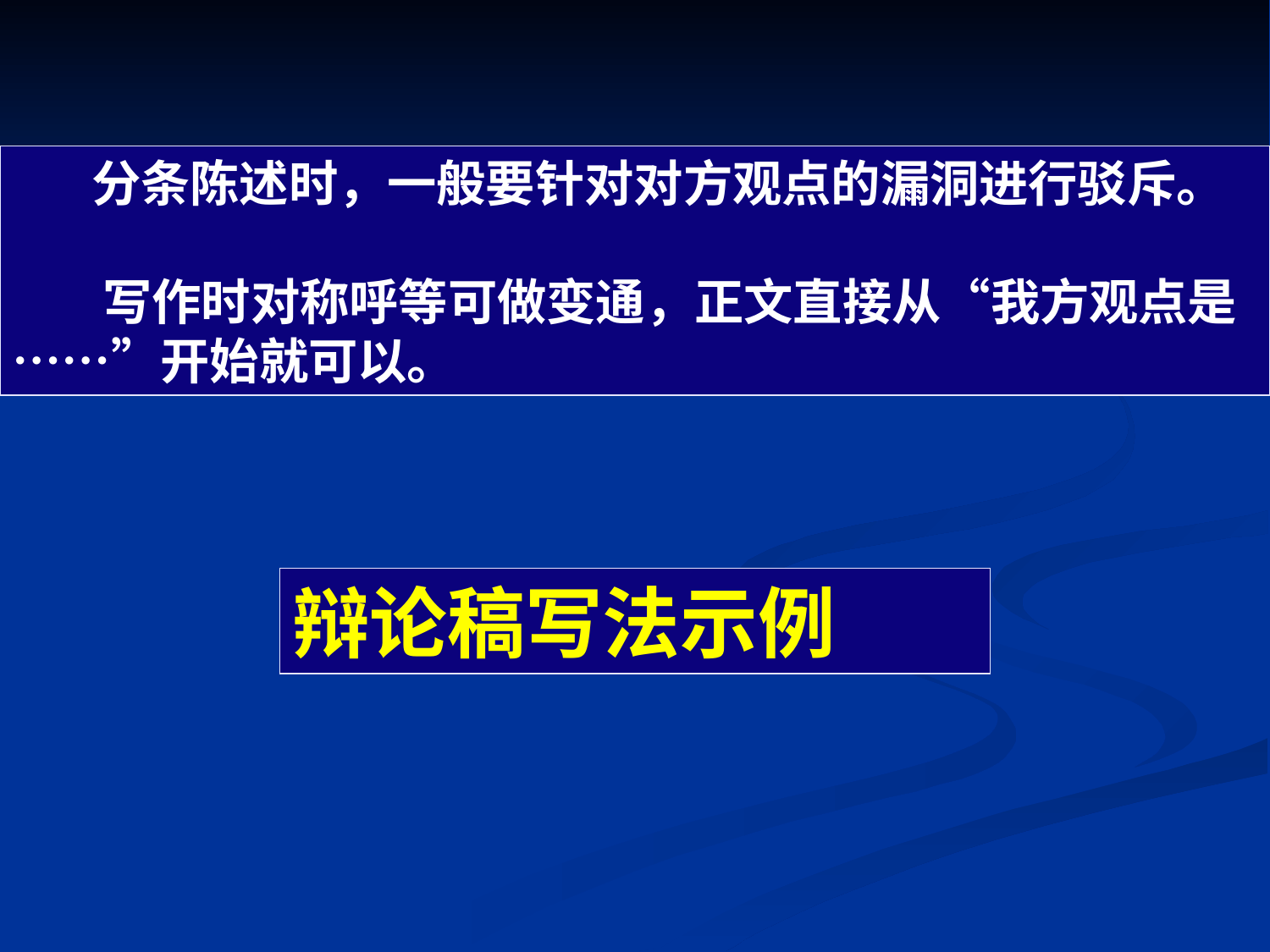

分条陈述时，一般要针对对方观点的漏洞进行驳斥。
       写作时对称呼等可做变通，正文直接从“我方观点是……”开始就可以。
辩论稿写法示例